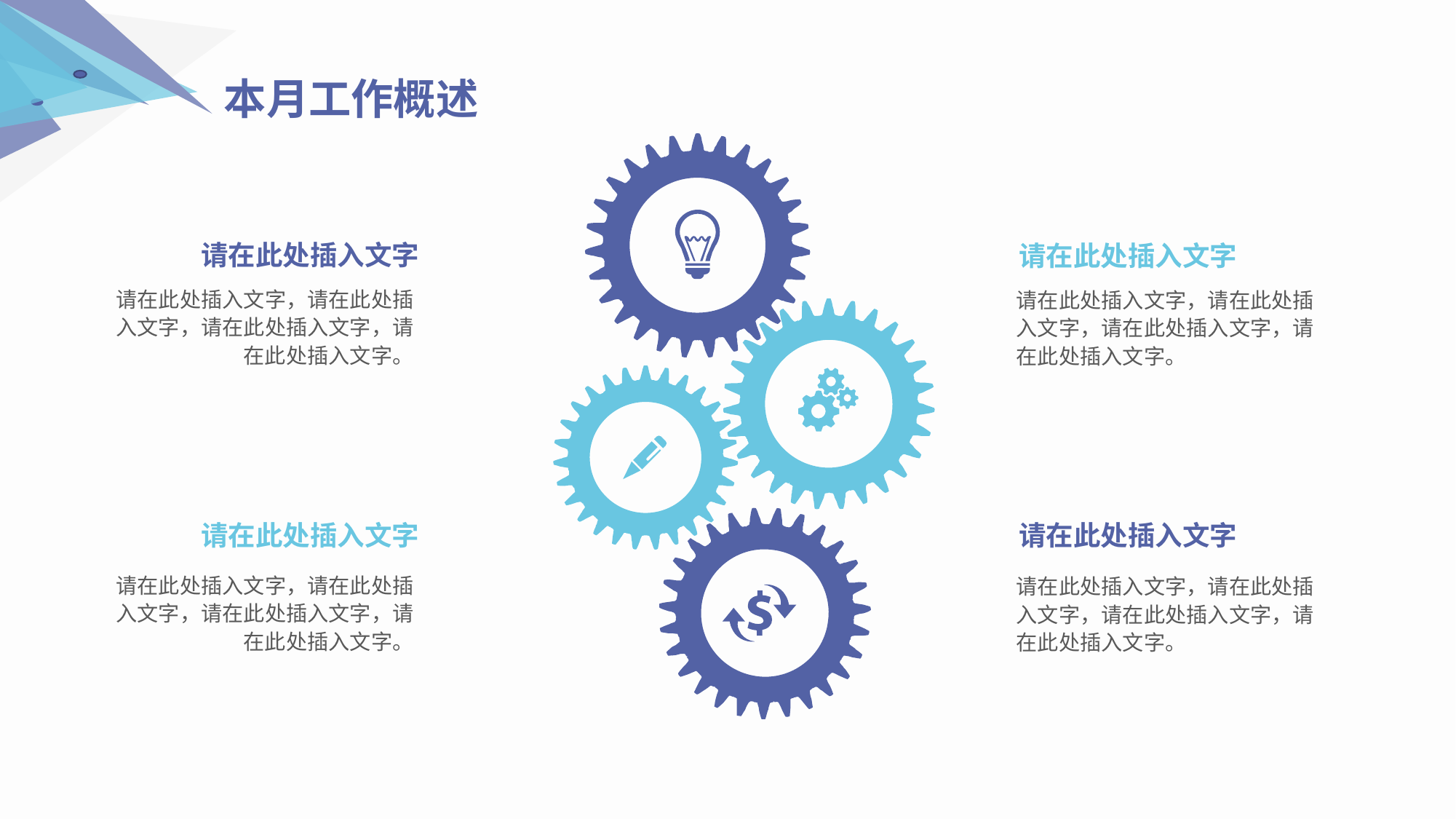

本月工作概述

请在此处插入文字
请在此处插入文字，请在此处插入文字，请在此处插入文字，请在此处插入文字。
请在此处插入文字
请在此处插入文字，请在此处插入文字，请在此处插入文字，请在此处插入文字。
请在此处插入文字
请在此处插入文字，请在此处插入文字，请在此处插入文字，请在此处插入文字。
请在此处插入文字
请在此处插入文字，请在此处插入文字，请在此处插入文字，请在此处插入文字。